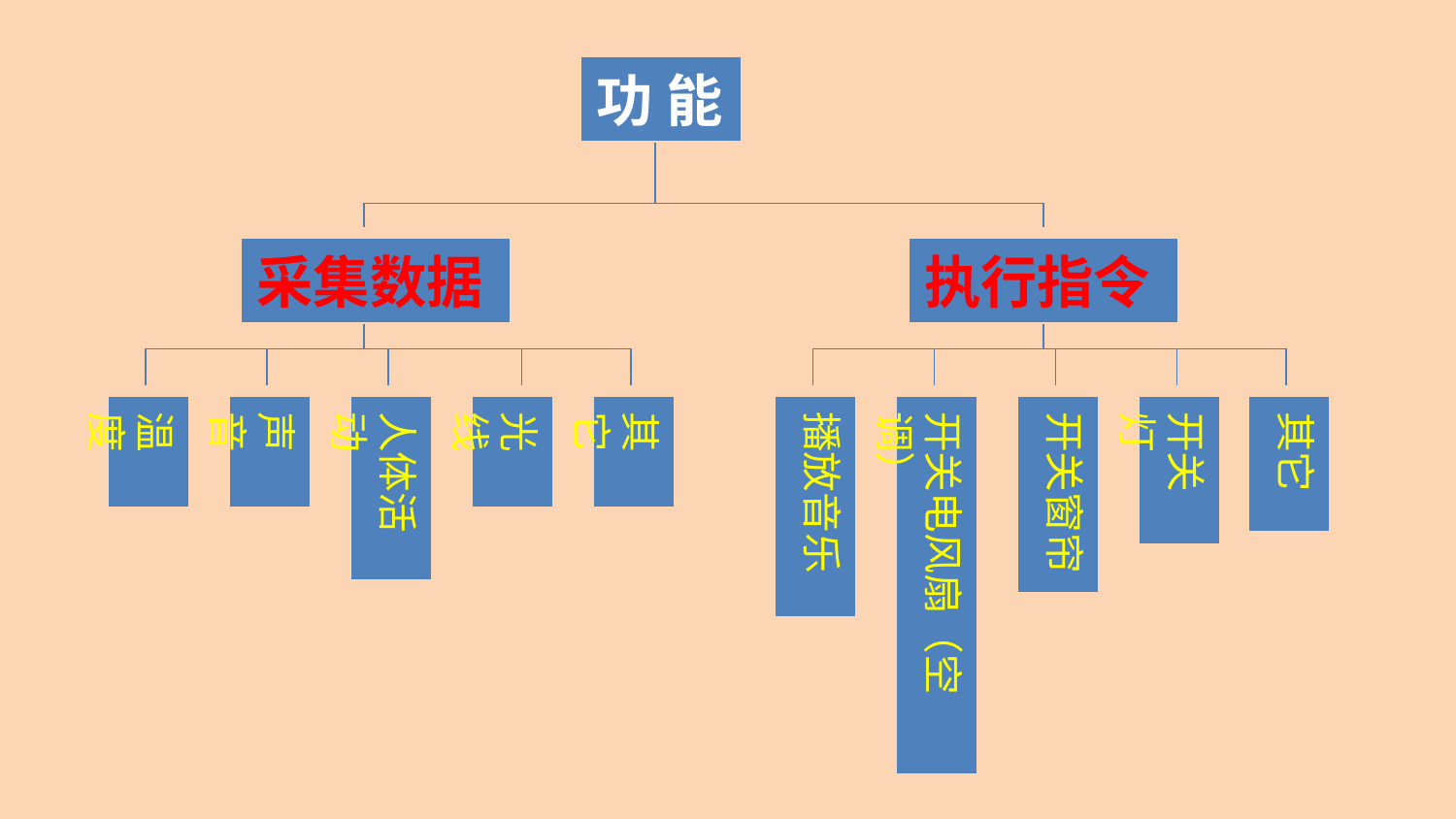

功 能
采集数据
执行指令
温度
声音
人体活动
光线
其它
播放音乐
开关电风扇（空调）
开关窗帘
开关灯
其它